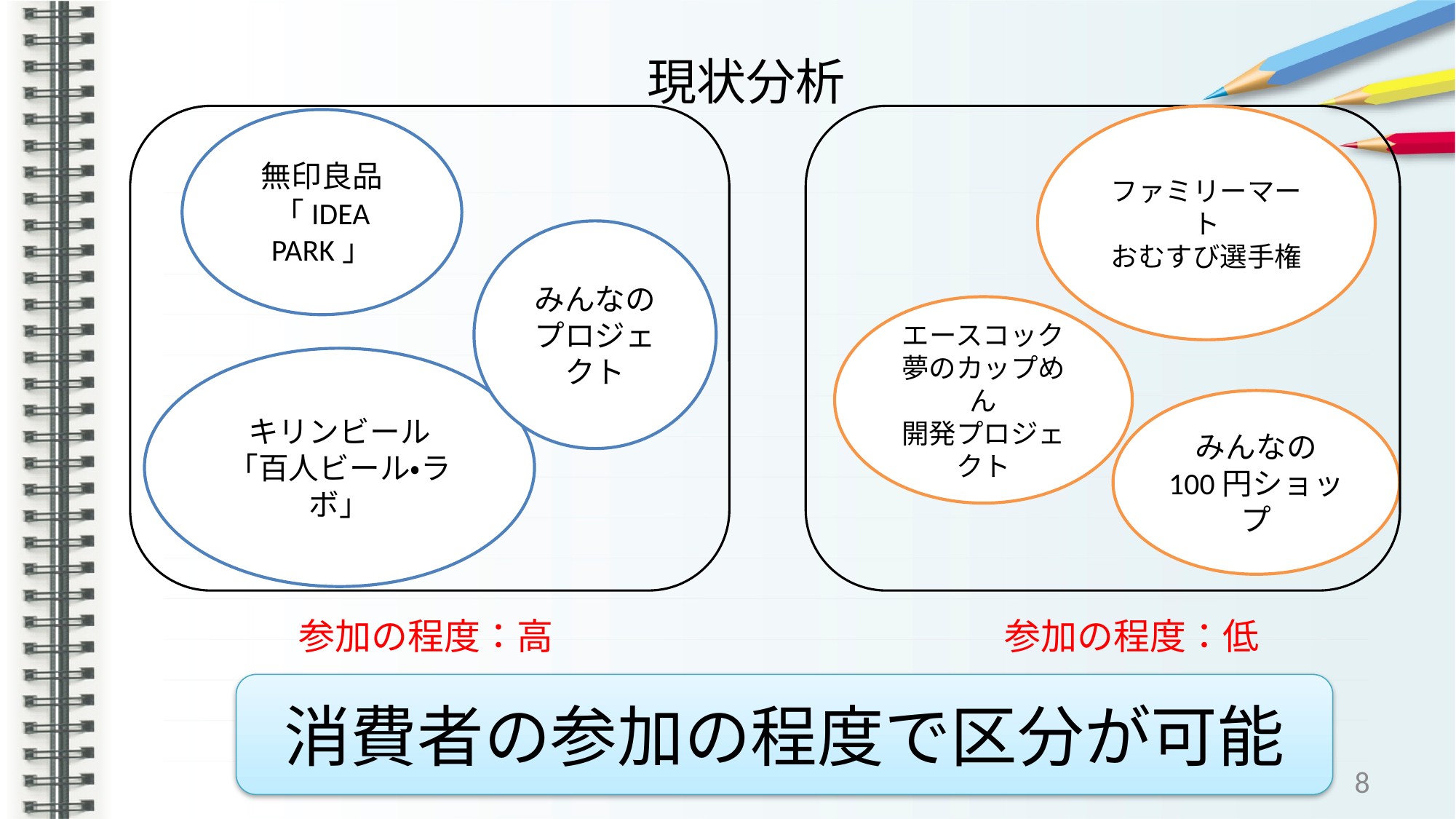

# 現状分析

ファミリーマート
おむすび選手権
無印良品
「IDEA PARK」
みんなの
プロジェクト
エースコック
夢のカップめん
開発プロジェクト
キリンビール
「百人ビール・ラボ」
みんなの
100円ショップ
参加の程度：低
参加の程度：高
消費者の参加の程度で区分が可能
8